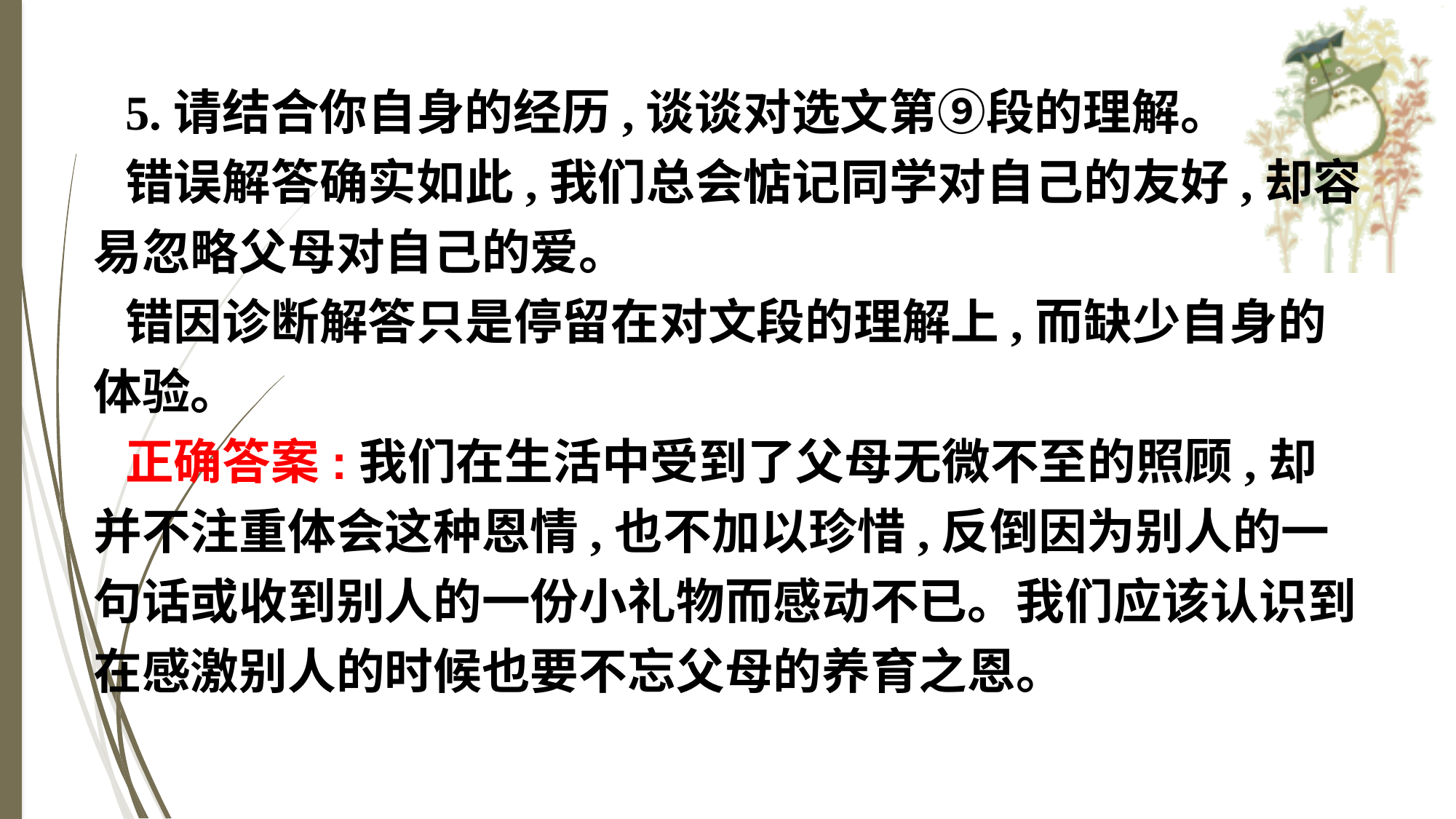

5.请结合你自身的经历,谈谈对选文第⑨段的理解。
错误解答确实如此,我们总会惦记同学对自己的友好,却容易忽略父母对自己的爱。
错因诊断解答只是停留在对文段的理解上,而缺少自身的体验。
正确答案:我们在生活中受到了父母无微不至的照顾,却并不注重体会这种恩情,也不加以珍惜,反倒因为别人的一句话或收到别人的一份小礼物而感动不已。我们应该认识到在感激别人的时候也要不忘父母的养育之恩。